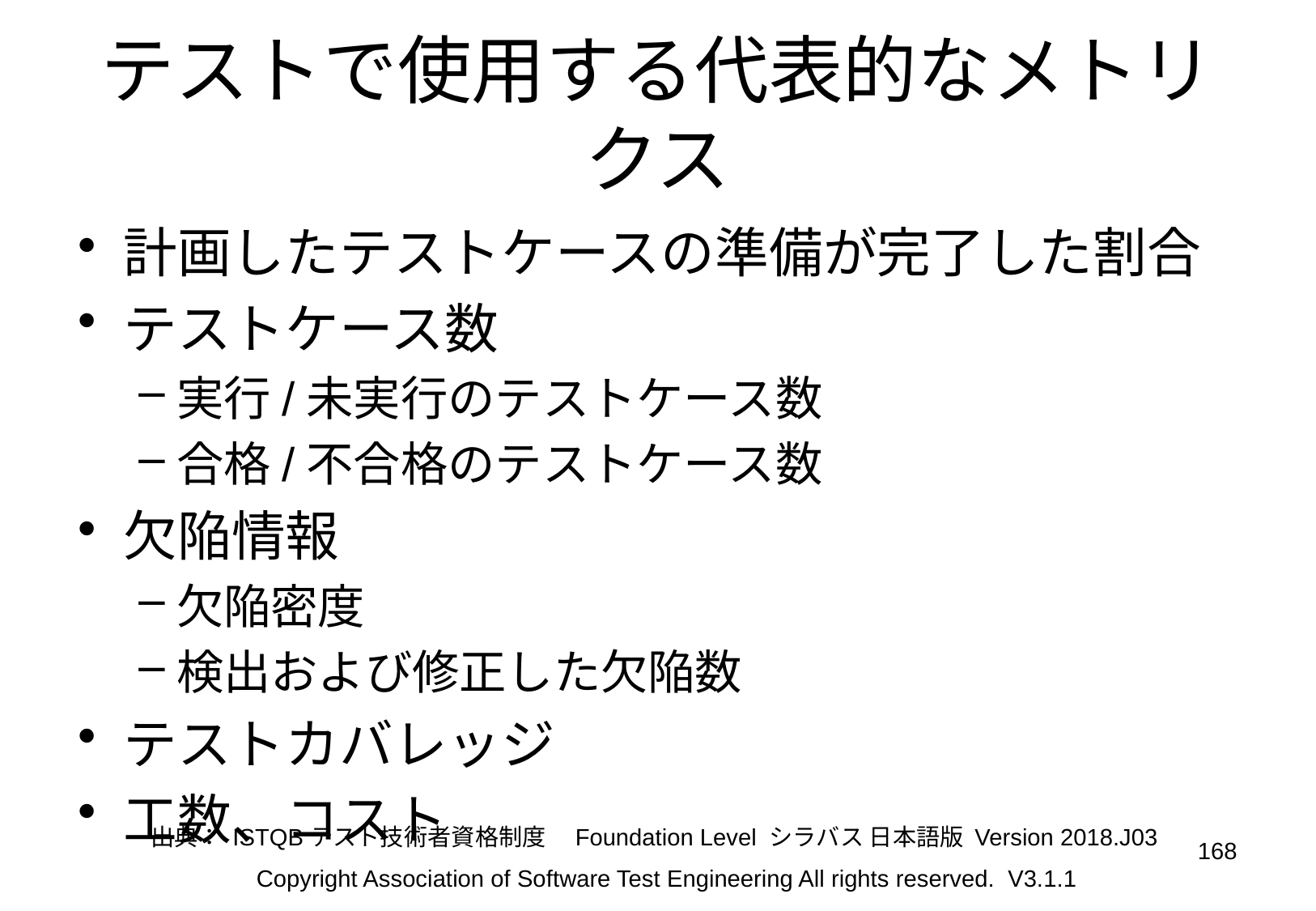

# テストで使用する代表的なメトリクス
計画したテストケースの準備が完了した割合
テストケース数
実行/未実行のテストケース数
合格/不合格のテストケース数
欠陥情報
欠陥密度
検出および修正した欠陥数
テストカバレッジ
工数、コスト
出典： ISTQBテスト技術者資格制度　Foundation Level シラバス 日本語版 Version 2018.J03
168
Copyright Association of Software Test Engineering All rights reserved.  V3.1.1